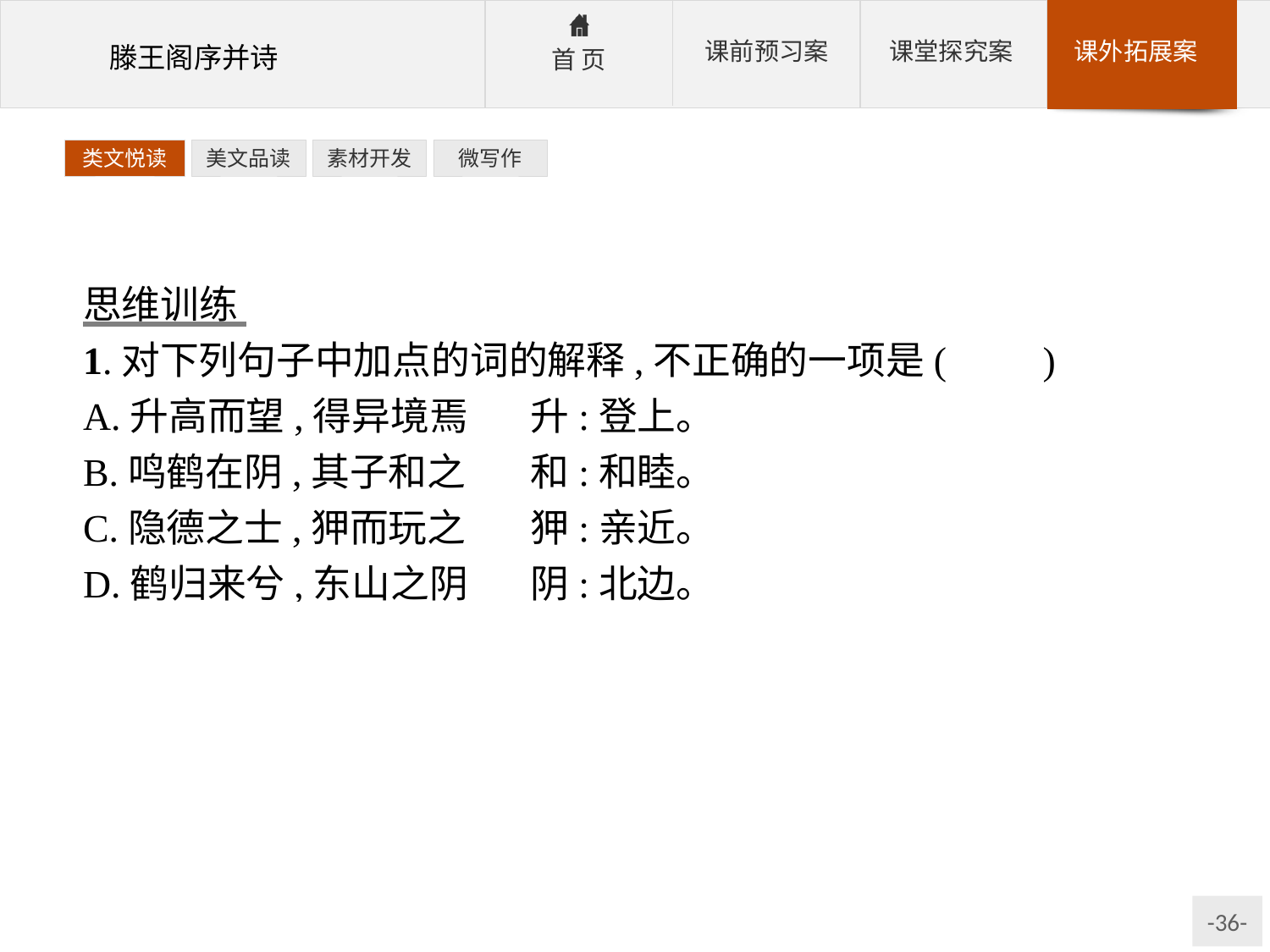

类文悦读
美文品读
素材开发
微写作
思维训练
1.对下列句子中加点的词的解释,不正确的一项是(　　)
A.升高而望,得异境焉	升:登上。
B.鸣鹤在阴,其子和之	和:和睦。
C.隐德之士,狎而玩之	狎:亲近。
D.鹤归来兮,东山之阴	阴:北边。
解析: “和”读hè,应和,跟着唱。
答案:B